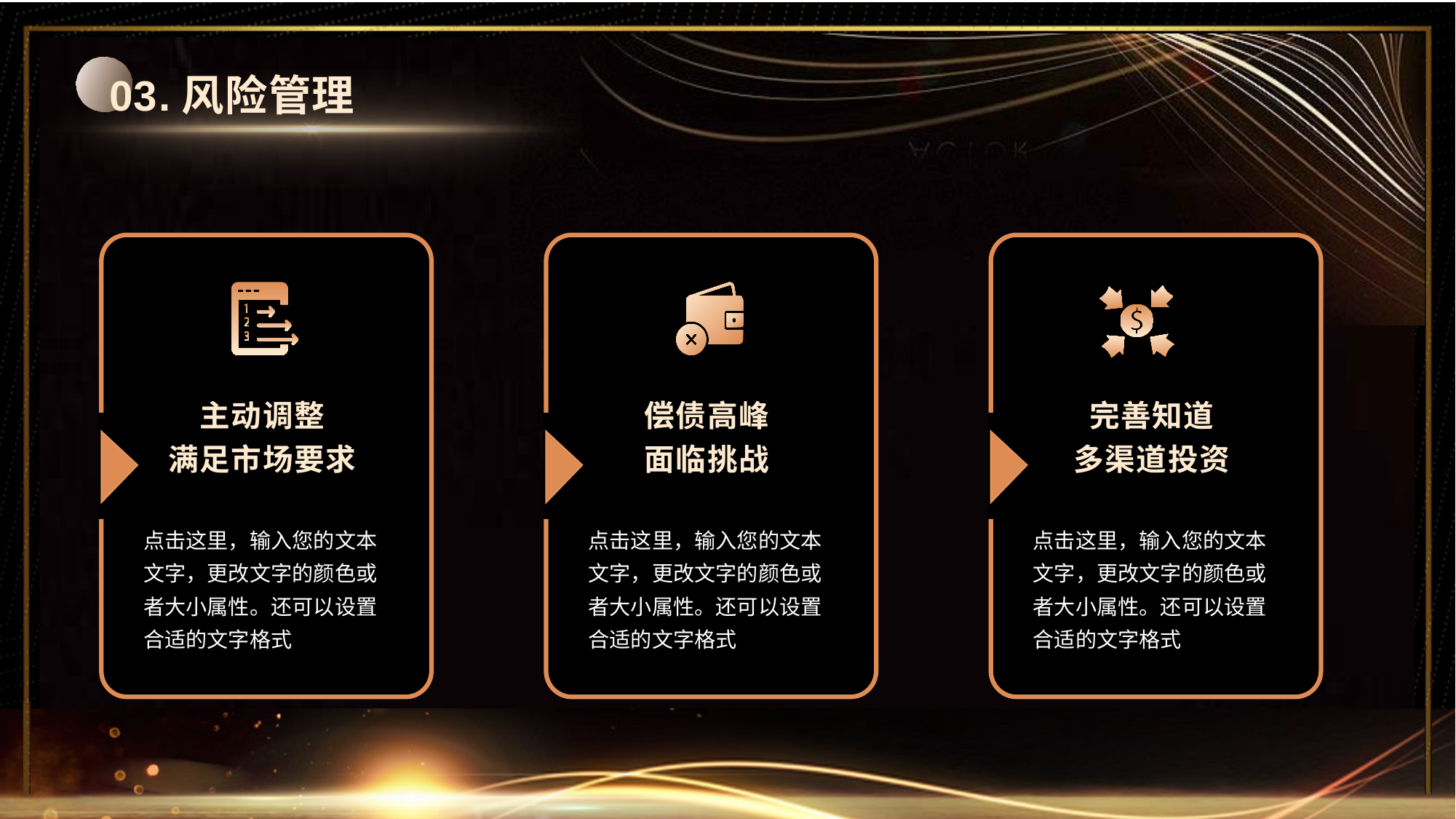

03.风险管理

主动调整
满足市场要求
偿债高峰
面临挑战
完善知道
多渠道投资

点击这里，输入您的文本文字，更改文字的颜色或者大小属性。还可以设置合适的文字格式
点击这里，输入您的文本文字，更改文字的颜色或者大小属性。还可以设置合适的文字格式
点击这里，输入您的文本文字，更改文字的颜色或者大小属性。还可以设置合适的文字格式